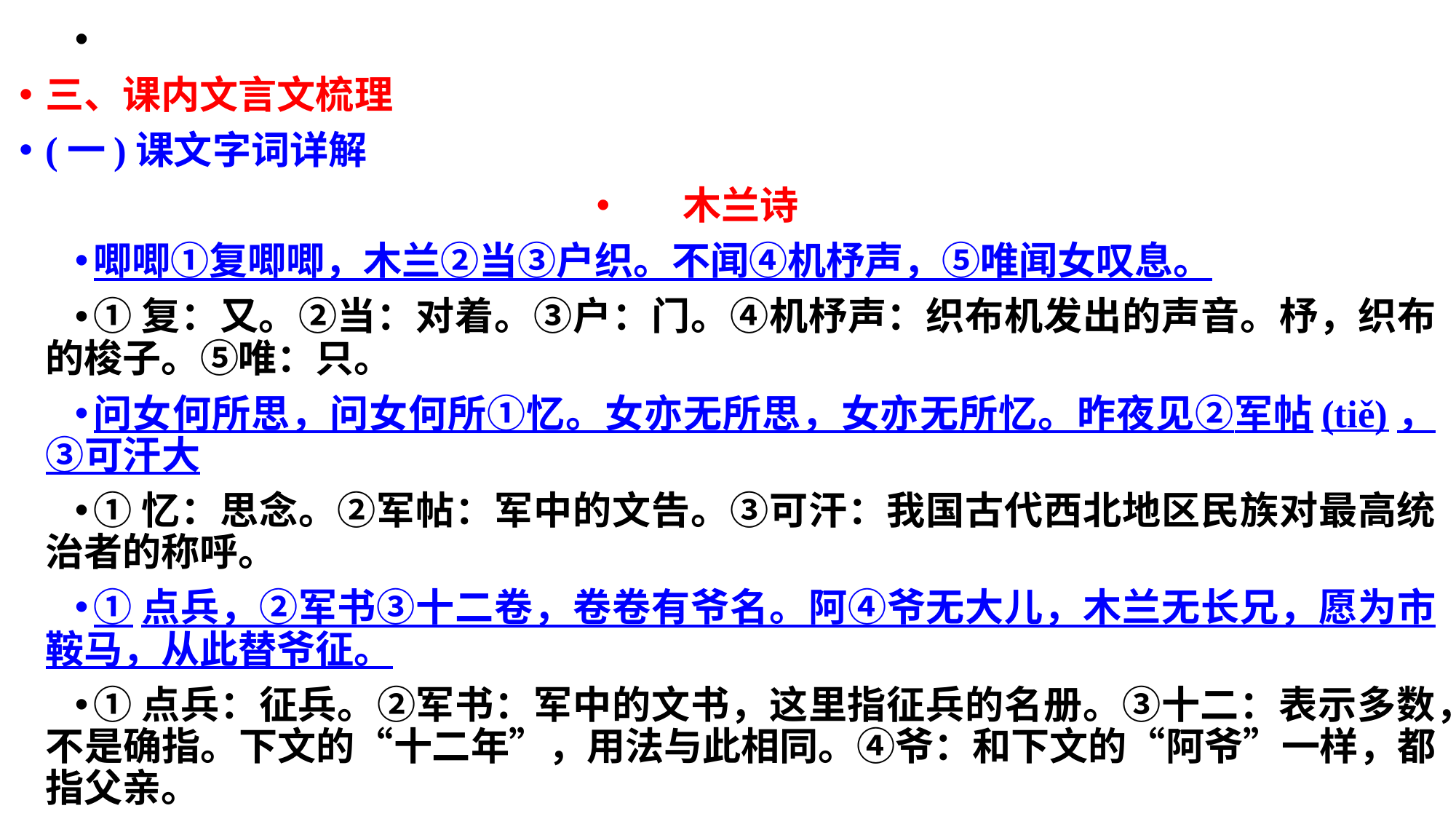

三、课内文言文梳理
(一)课文字词详解
木兰诗
唧唧①复唧唧，木兰②当③户织。不闻④机杼声，⑤唯闻女叹息。
①复：又。②当：对着。③户：门。④机杼声：织布机发出的声音。杼，织布的梭子。⑤唯：只。
问女何所思，问女何所①忆。女亦无所思，女亦无所忆。昨夜见②军帖(tiě)，③可汗大
①忆：思念。②军帖：军中的文告。③可汗：我国古代西北地区民族对最高统治者的称呼。
①点兵，②军书③十二卷，卷卷有爷名。阿④爷无大儿，木兰无长兄，愿为市鞍马，从此替爷征。
①点兵：征兵。②军书：军中的文书，这里指征兵的名册。③十二：表示多数，不是确指。下文的“十二年”，用法与此相同。④爷：和下文的“阿爷”一样，都指父亲。